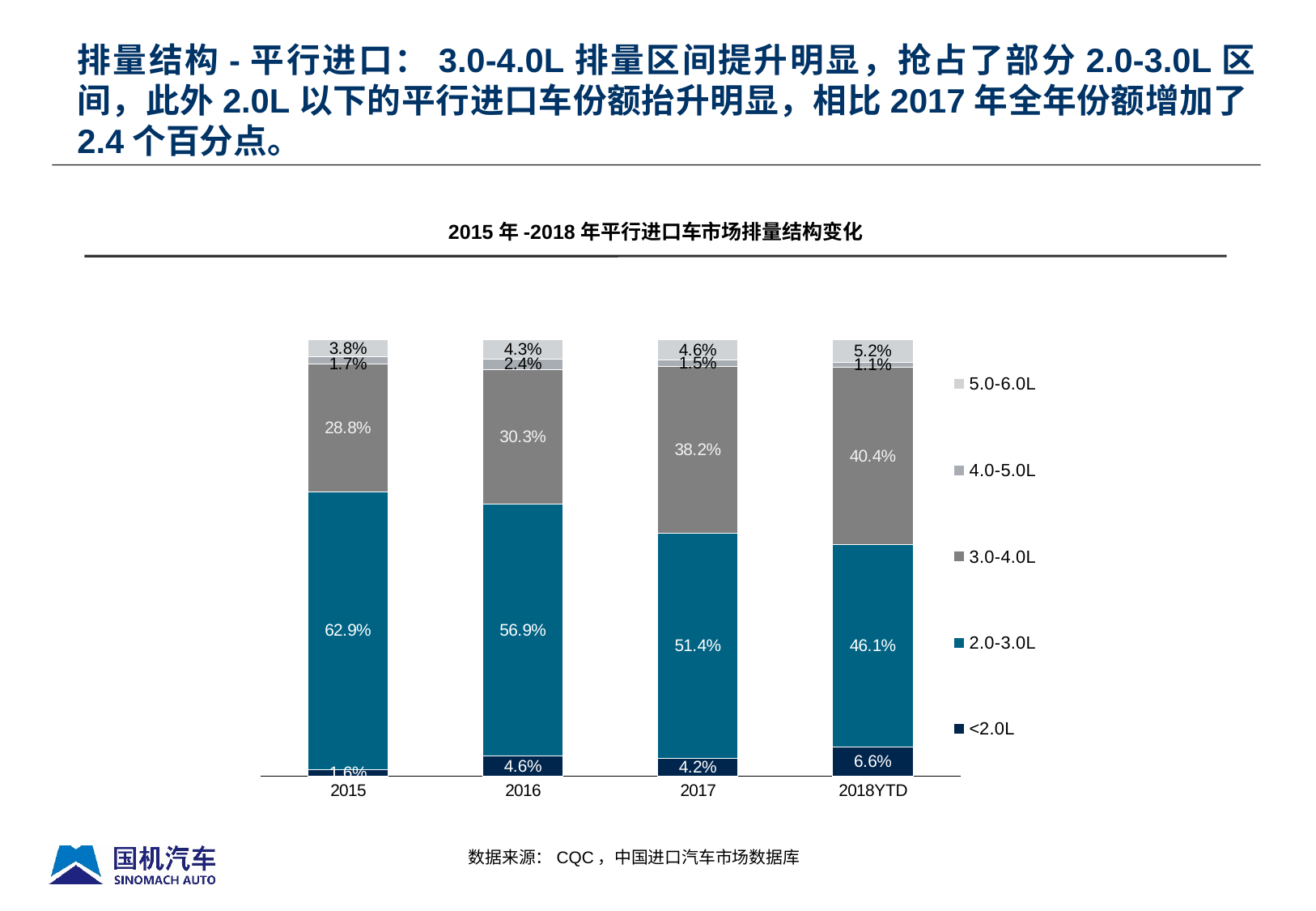

排量结构-平行进口：3.0-4.0L排量区间提升明显，抢占了部分2.0-3.0L区间，此外2.0L以下的平行进口车份额抬升明显，相比2017年全年份额增加了2.4个百分点。
2015年-2018年平行进口车市场排量结构变化

### Chart

| Category | <2.0L | 2.0-3.0L | 3.0-4.0L | 4.0-5.0L | 5.0-6.0L |
|---|---|---|---|---|---|
| 2015 | 0.015622128285241685 | 0.6286396933336837 | 0.28837486106370513 | 0.01671611485983844 | 0.03806198090337036 |
| 2016 | 0.04589082860949886 | 0.56935191249426 | 0.30304056851630196 | 0.023735856726665013 | 0.042977483683010013 |
| 2017 | 0.04198209800270329 | 0.5136527383790747 | 0.38228827668621623 | 0.015042086516651875 | 0.04618204811379311 |
| 2018YTD | 0.06638921125295132 | 0.4611629116811397 | 0.404417943895314 | 0.011244947777021886 | 0.0515426787786626 |
数据来源：CQC，中国进口汽车市场数据库